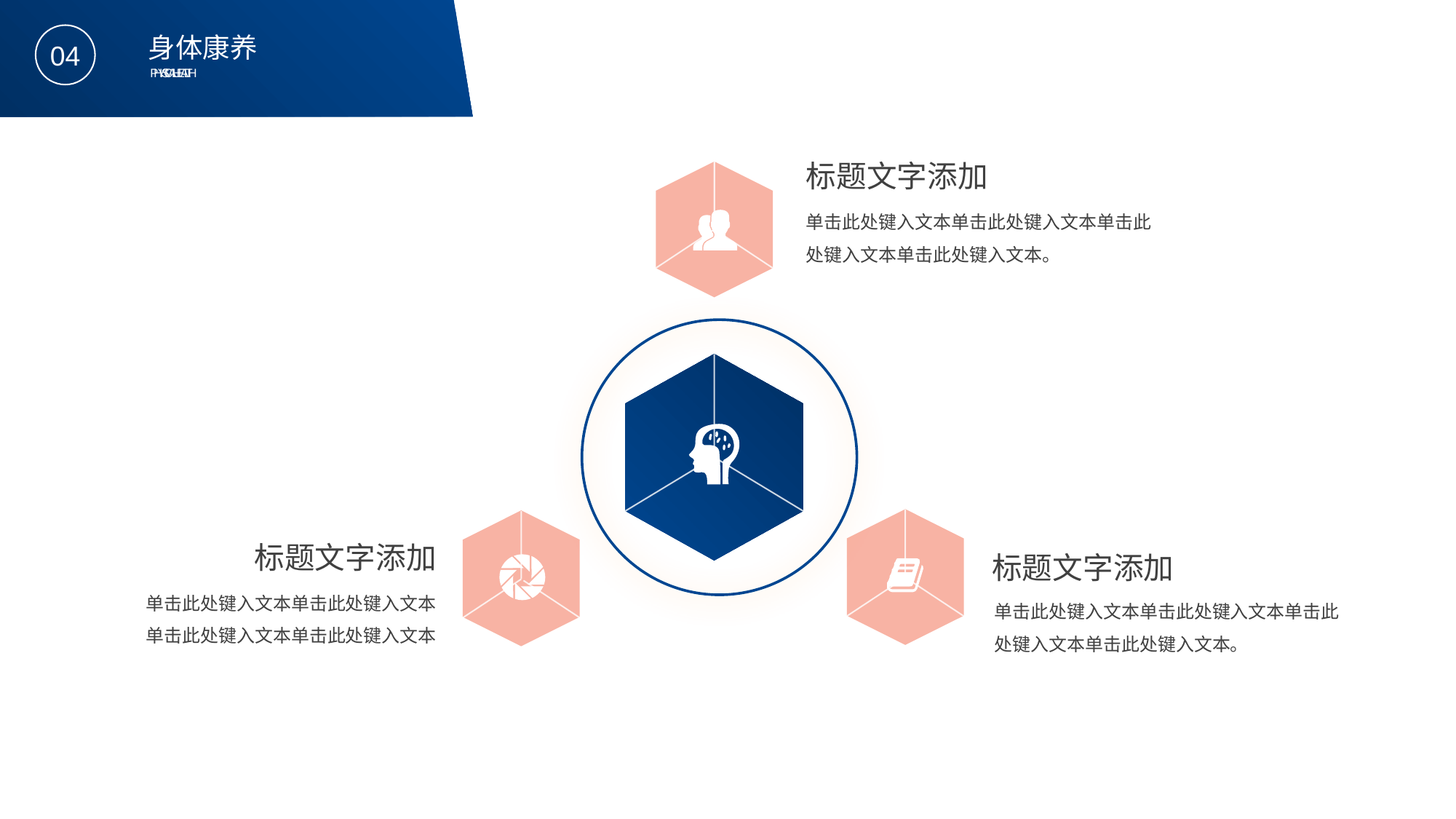

BY YUSHEN

身体康养
04
PHYSICAL HEALTH
标题文字添加

单击此处键入文本单击此处键入文本单击此处键入文本单击此处键入文本。

标题文字添加

单击此处键入文本单击此处键入文本单击此处键入文本单击此处键入文本。

标题文字添加

单击此处键入文本单击此处键入文本单击此处键入文本单击此处键入文本